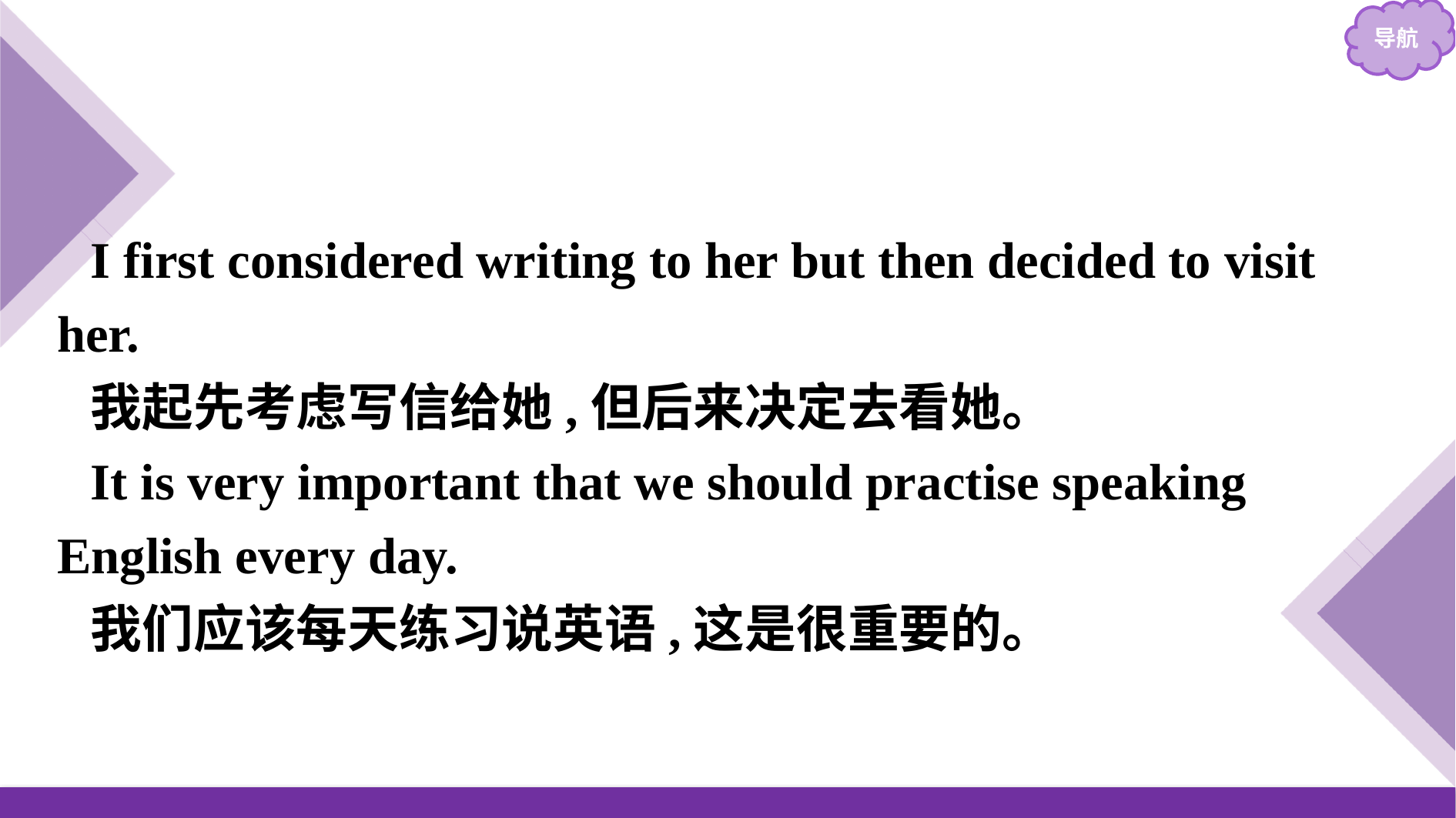

I first considered writing to her but then decided to visit her.
我起先考虑写信给她,但后来决定去看她。
It is very important that we should practise speaking English every day.
我们应该每天练习说英语,这是很重要的。